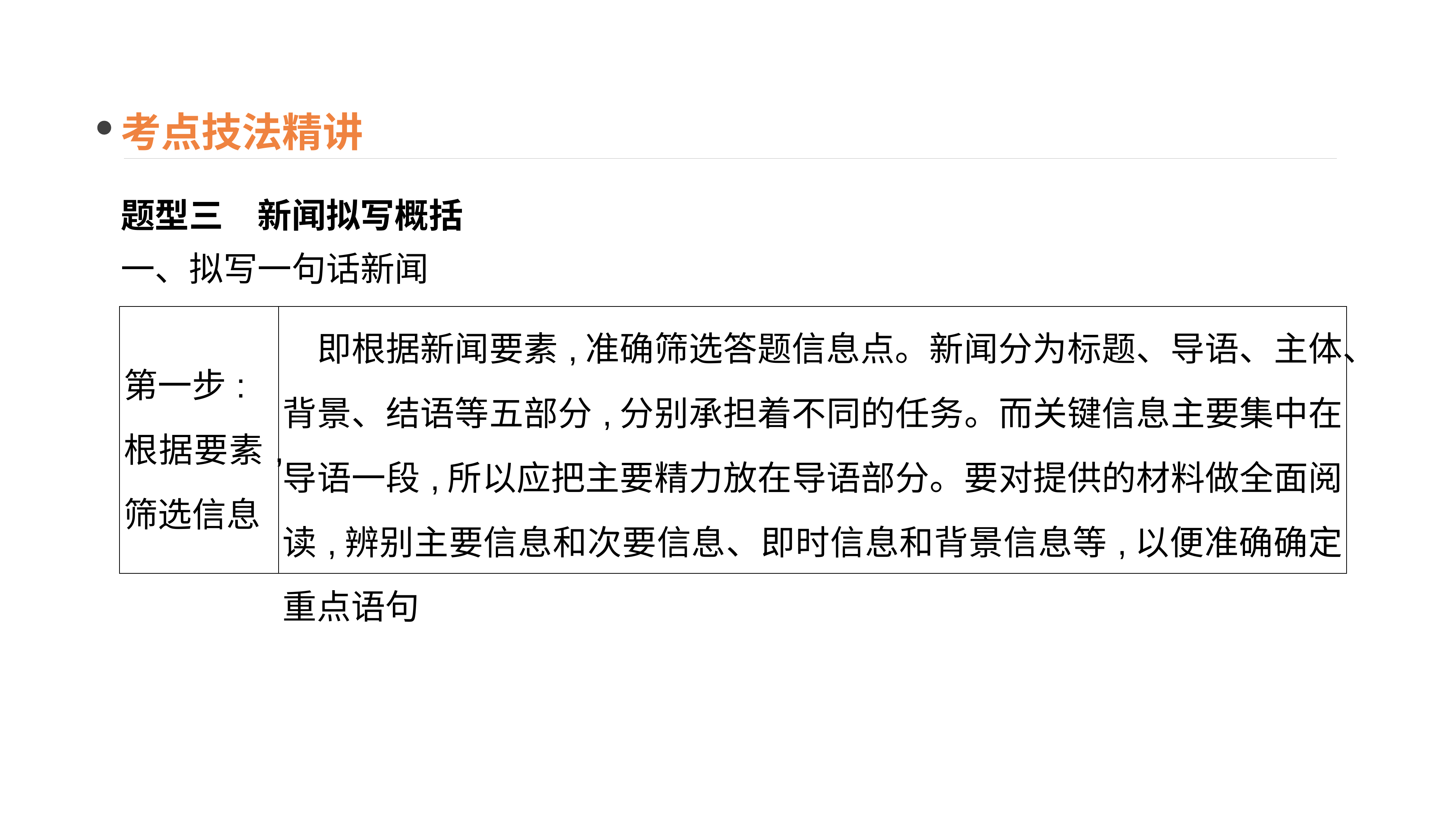

考点技法精讲

题型三　新闻拟写概括
一、拟写一句话新闻

| 第一步: 根据要素,筛选信息 | 即根据新闻要素,准确筛选答题信息点。新闻分为标题、导语、主体、背景、结语等五部分,分别承担着不同的任务。而关键信息主要集中在导语一段,所以应把主要精力放在导语部分。要对提供的材料做全面阅读,辨别主要信息和次要信息、即时信息和背景信息等,以便准确确定重点语句 |
| --- | --- |